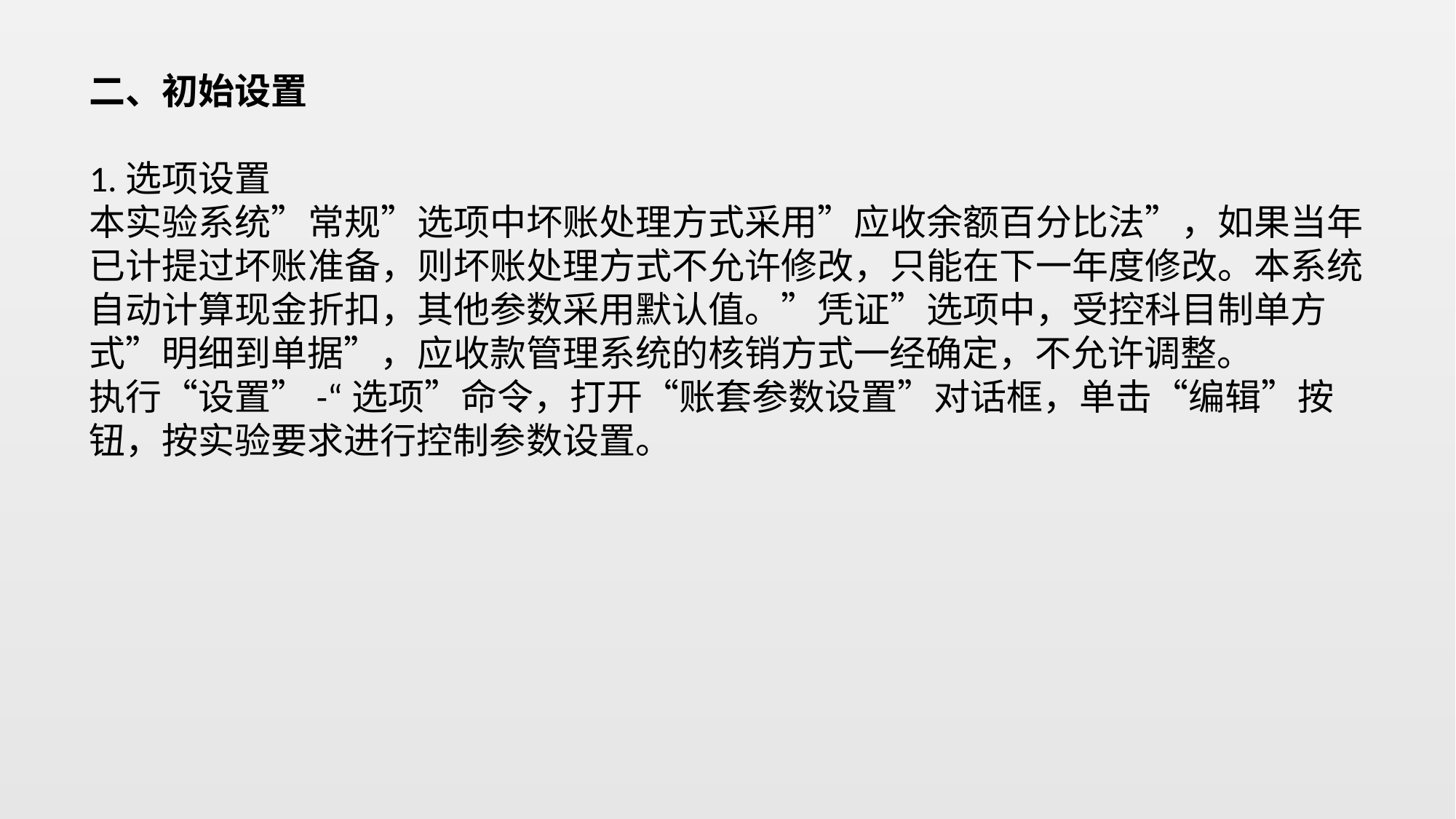

二、初始设置

1.选项设置
本实验系统”常规”选项中坏账处理方式采用”应收余额百分比法”，如果当年已计提过坏账准备，则坏账处理方式不允许修改，只能在下一年度修改。本系统自动计算现金折扣，其他参数采用默认值。”凭证”选项中，受控科目制单方式”明细到单据”，应收款管理系统的核销方式一经确定，不允许调整。
执行“设置”-“选项”命令，打开“账套参数设置”对话框，单击“编辑”按钮，按实验要求进行控制参数设置。